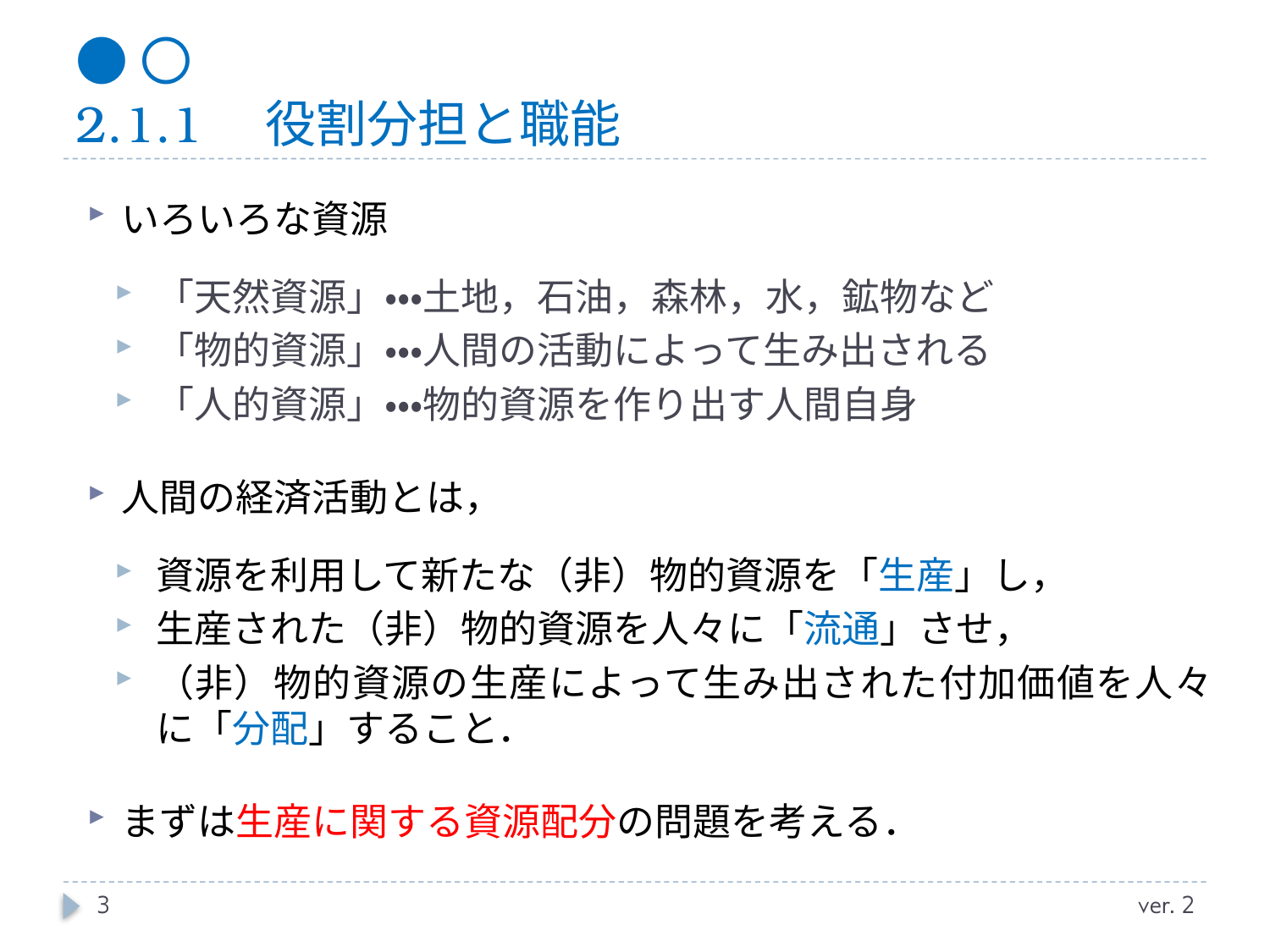

# ●〇 2.1.1　役割分担と職能

いろいろな資源

「天然資源」・・・土地，石油，森林，水，鉱物など
「物的資源」・・・人間の活動によって生み出される
「人的資源」・・・物的資源を作り出す人間自身

人間の経済活動とは，

資源を利用して新たな（非）物的資源を「生産」し，
生産された（非）物的資源を人々に「流通」させ，
（非）物的資源の生産によって生み出された付加価値を人々に「分配」すること．

まずは生産に関する資源配分の問題を考える．

3
ver. 2